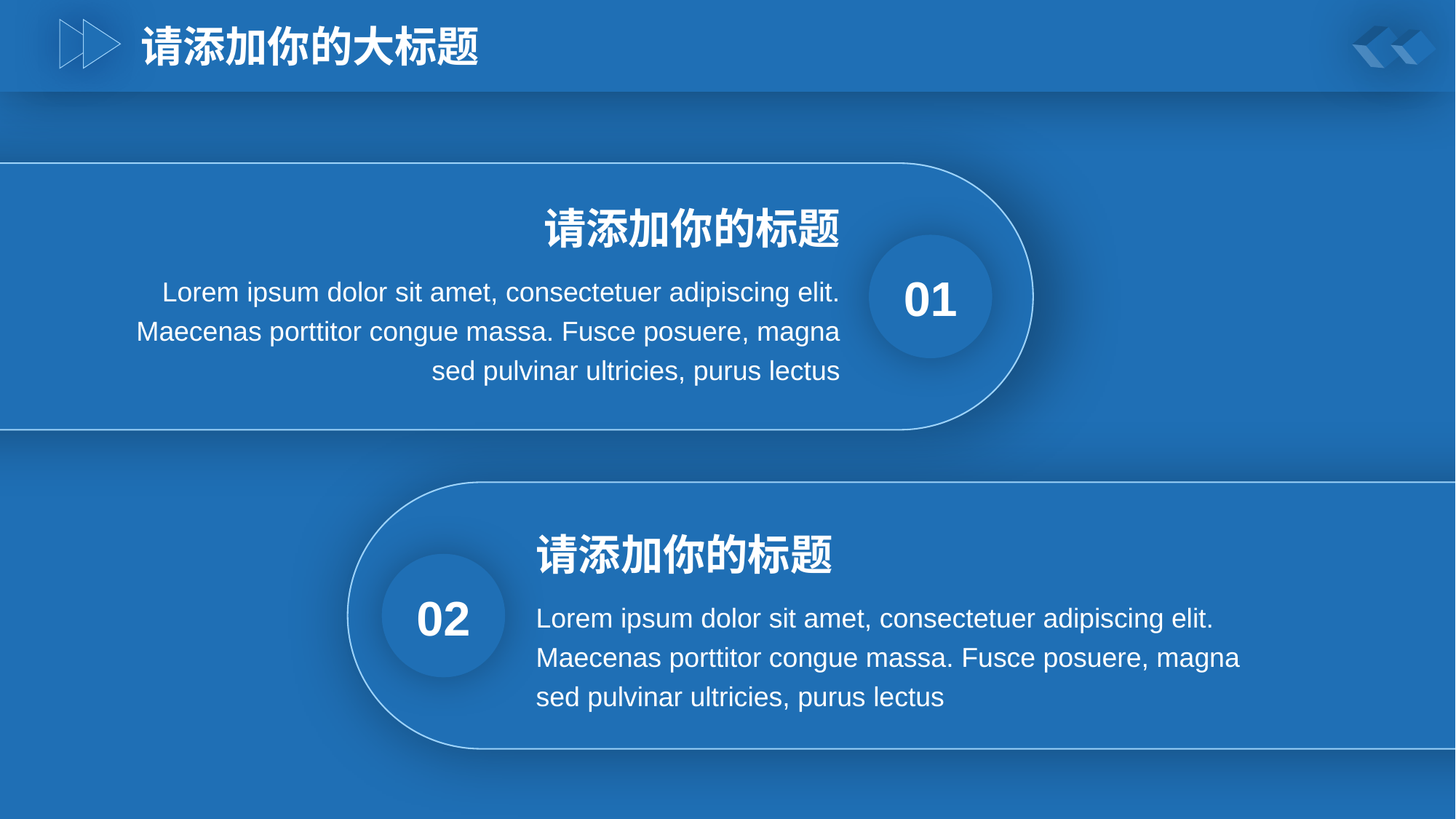

请添加你的大标题

请添加你的标题

01
Lorem ipsum dolor sit amet, consectetuer adipiscing elit. Maecenas porttitor congue massa. Fusce posuere, magna sed pulvinar ultricies, purus lectus

请添加你的标题

02
Lorem ipsum dolor sit amet, consectetuer adipiscing elit. Maecenas porttitor congue massa. Fusce posuere, magna sed pulvinar ultricies, purus lectus